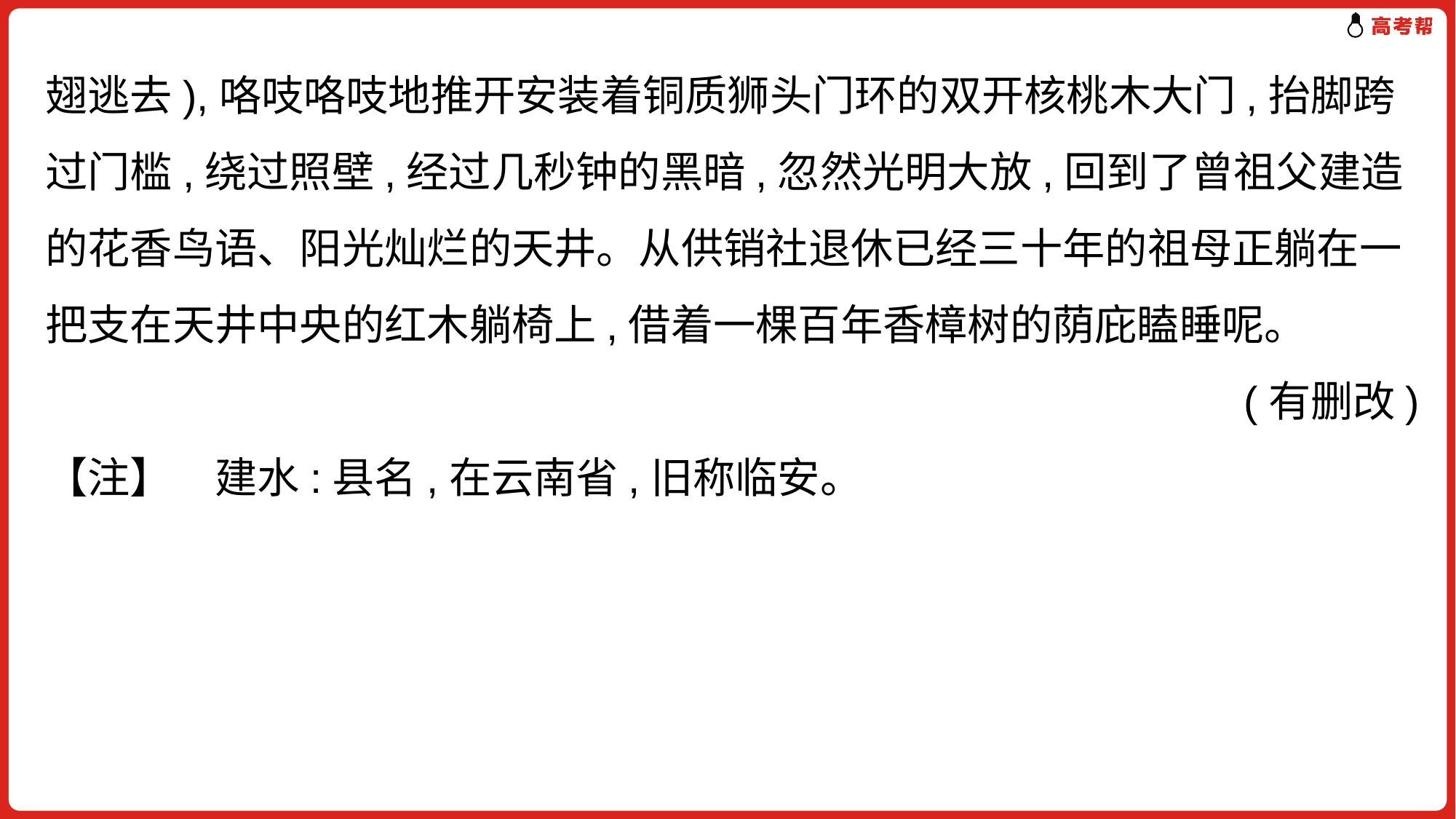

翅逃去),咯吱咯吱地推开安装着铜质狮头门环的双开核桃木大门,抬脚跨过门槛,绕过照壁,经过几秒钟的黑暗,忽然光明大放,回到了曾祖父建造的花香鸟语、阳光灿烂的天井。从供销社退休已经三十年的祖母正躺在一把支在天井中央的红木躺椅上,借着一棵百年香樟树的荫庇瞌睡呢。
(有删改)
【注】　建水:县名,在云南省,旧称临安。